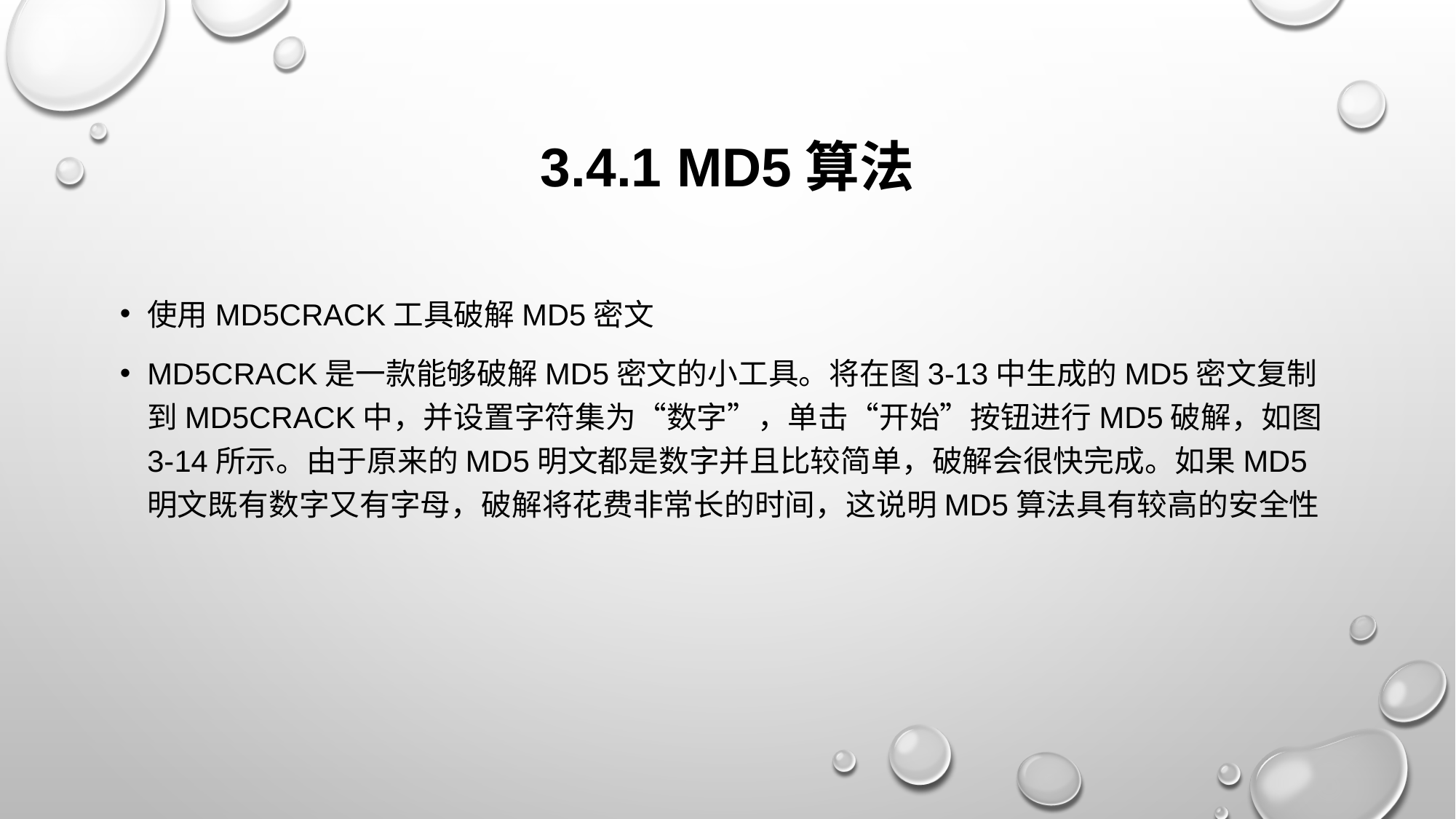

# 3.4.1 MD5算法
使用MD5Crack工具破解MD5密文
MD5Crack是一款能够破解MD5密文的小工具。将在图3-13中生成的MD5密文复制到MD5Crack中，并设置字符集为“数字”，单击“开始”按钮进行MD5破解，如图3-14所示。由于原来的MD5明文都是数字并且比较简单，破解会很快完成。如果MD5明文既有数字又有字母，破解将花费非常长的时间，这说明MD5算法具有较高的安全性